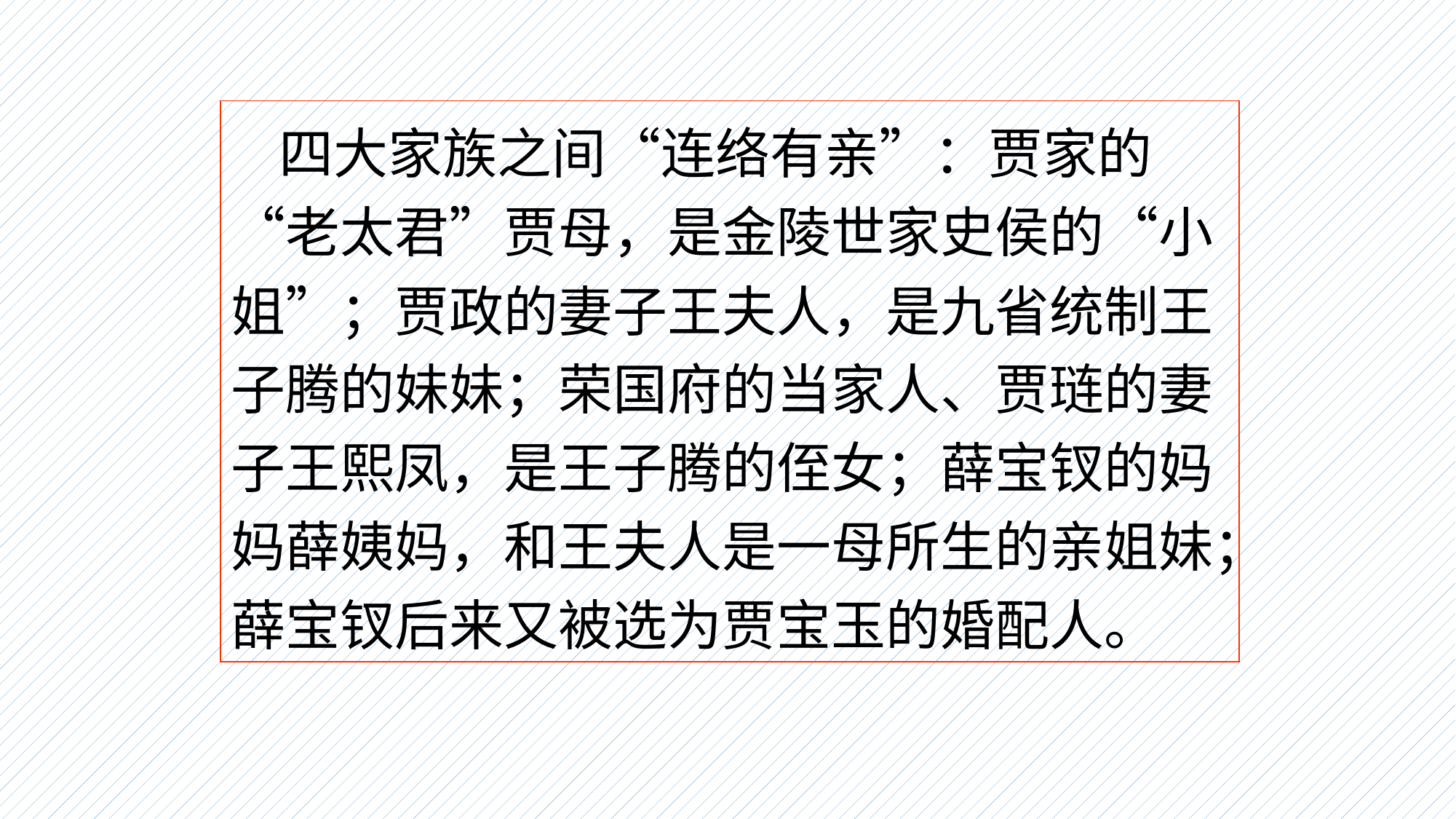

四大家族之间“连络有亲”：贾家的“老太君”贾母，是金陵世家史侯的“小姐”；贾政的妻子王夫人，是九省统制王子腾的妹妹；荣国府的当家人、贾琏的妻子王熙凤，是王子腾的侄女；薛宝钗的妈妈薛姨妈，和王夫人是一母所生的亲姐妹；薛宝钗后来又被选为贾宝玉的婚配人。